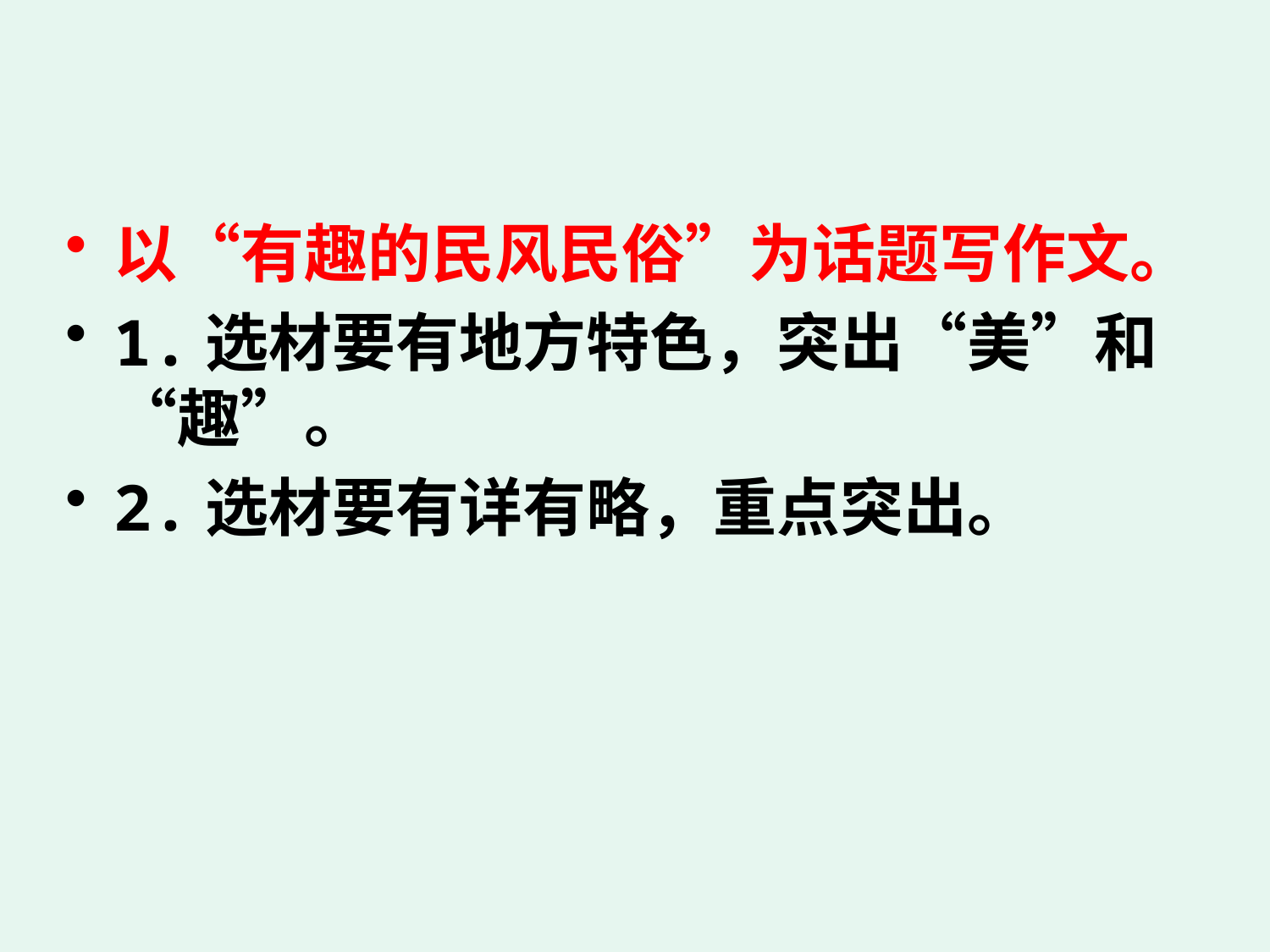

以“有趣的民风民俗”为话题写作文。
1.选材要有地方特色，突出“美”和“趣”。
2.选材要有详有略，重点突出。